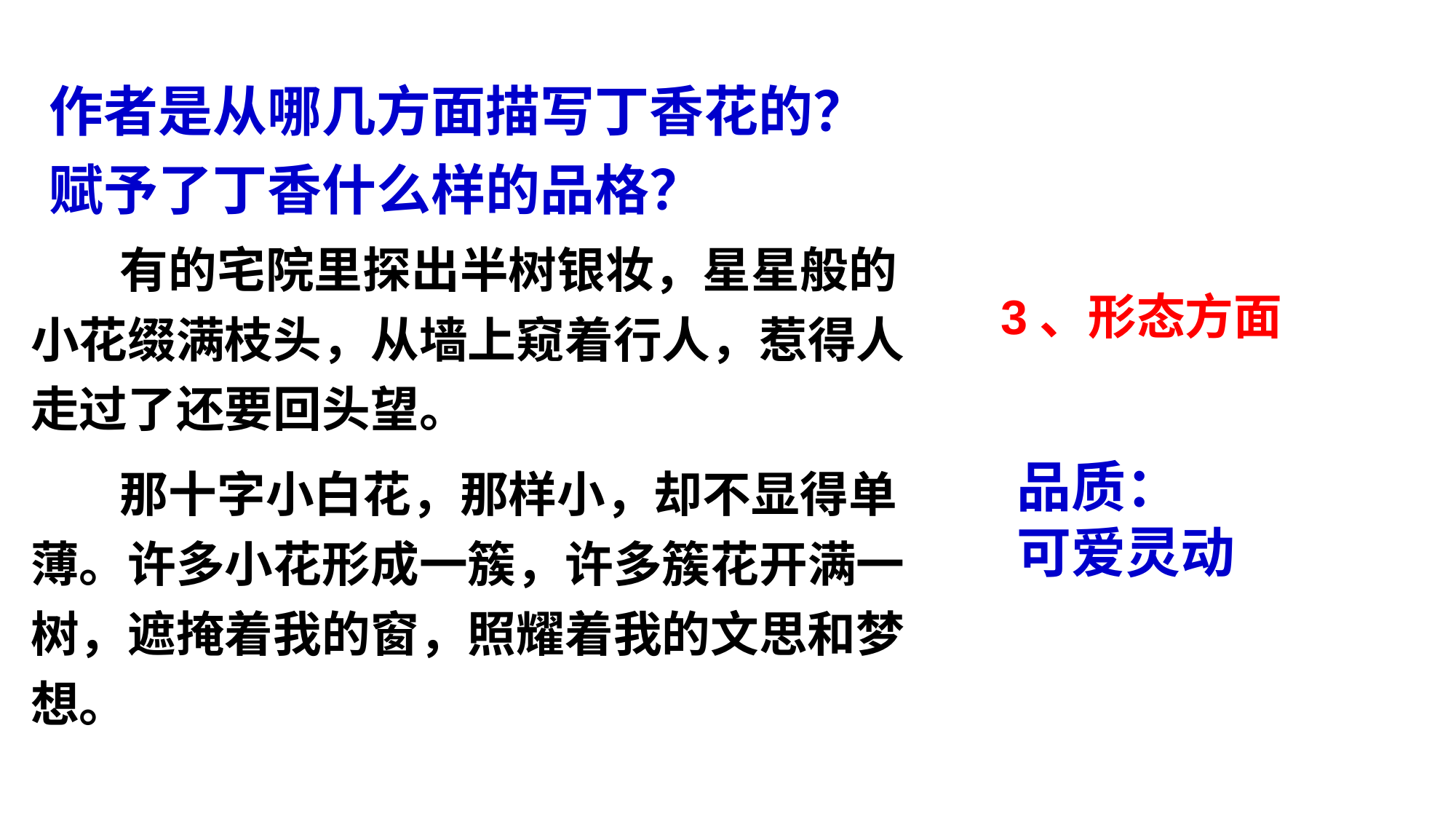

作者是从哪几方面描写丁香花的？
赋予了丁香什么样的品格？
       有的宅院里探出半树银妆，星星般的小花缀满枝头，从墙上窥着行人，惹得人走过了还要回头望。
       那十字小白花，那样小，却不显得单薄。许多小花形成一簇，许多簇花开满一树，遮掩着我的窗，照耀着我的文思和梦想。

3、形态方面

品质：
可爱灵动